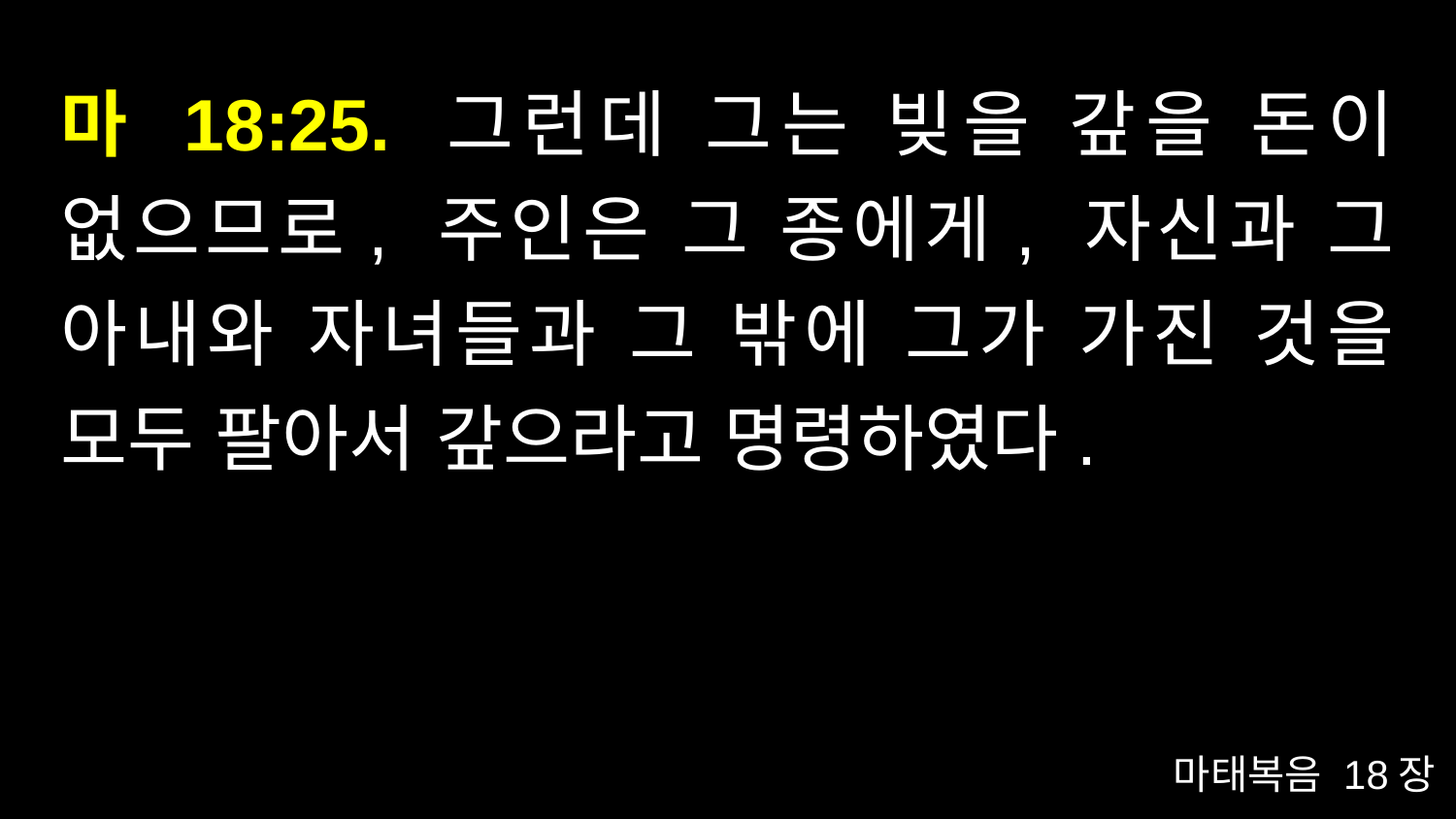

# 마 18:25. 그런데 그는 빚을 갚을 돈이 없으므로, 주인은 그 종에게, 자신과 그 아내와 자녀들과 그 밖에 그가 가진 것을 모두 팔아서 갚으라고 명령하였다.
마태복음 18장